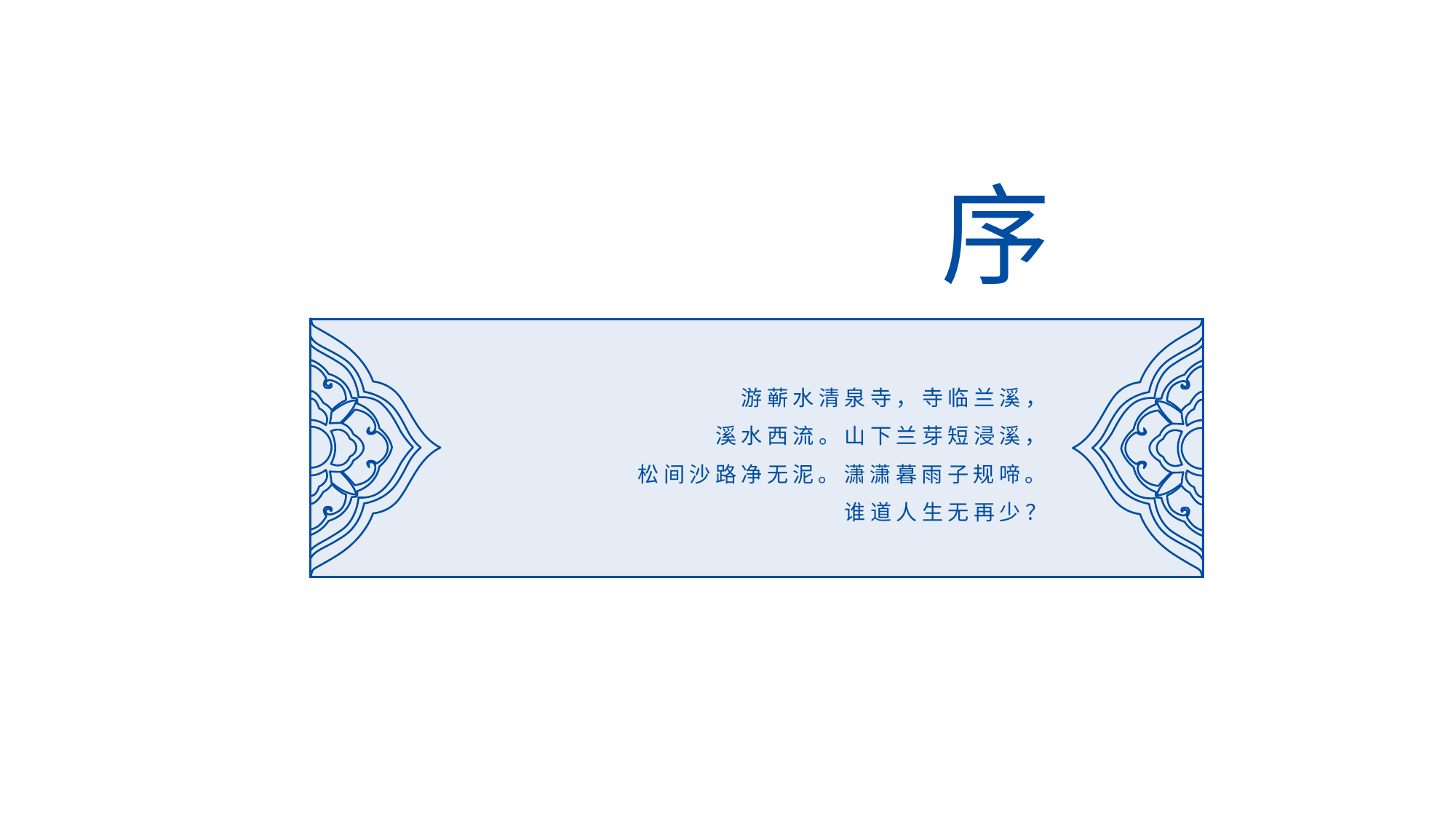

序
游蕲水清泉寺，寺临兰溪，
溪水西流。山下兰芽短浸溪，
松间沙路净无泥。潇潇暮雨子规啼。
谁道人生无再少？